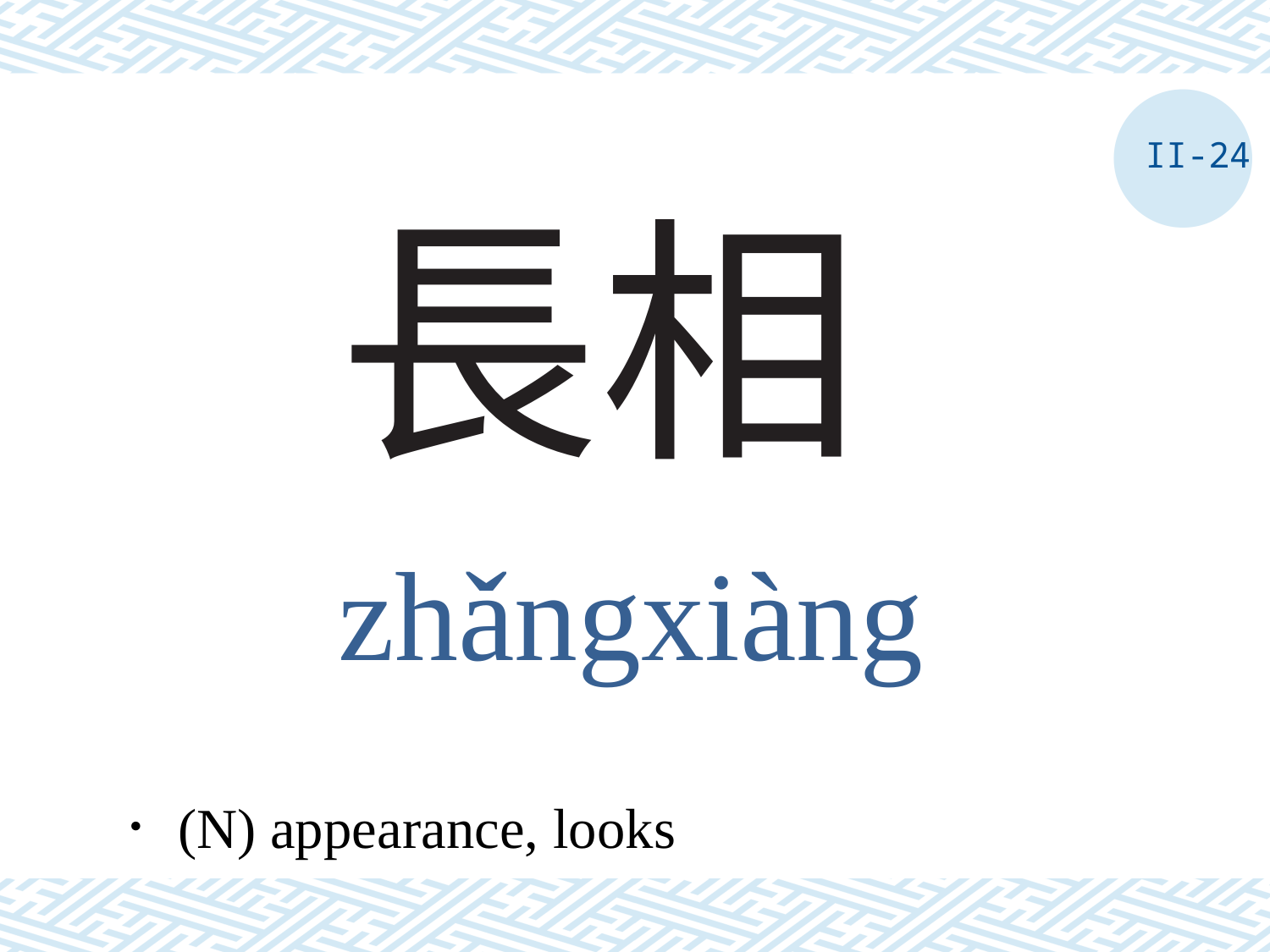

II-24

# 長相
zhǎngxiàng
．(N) appearance, looks